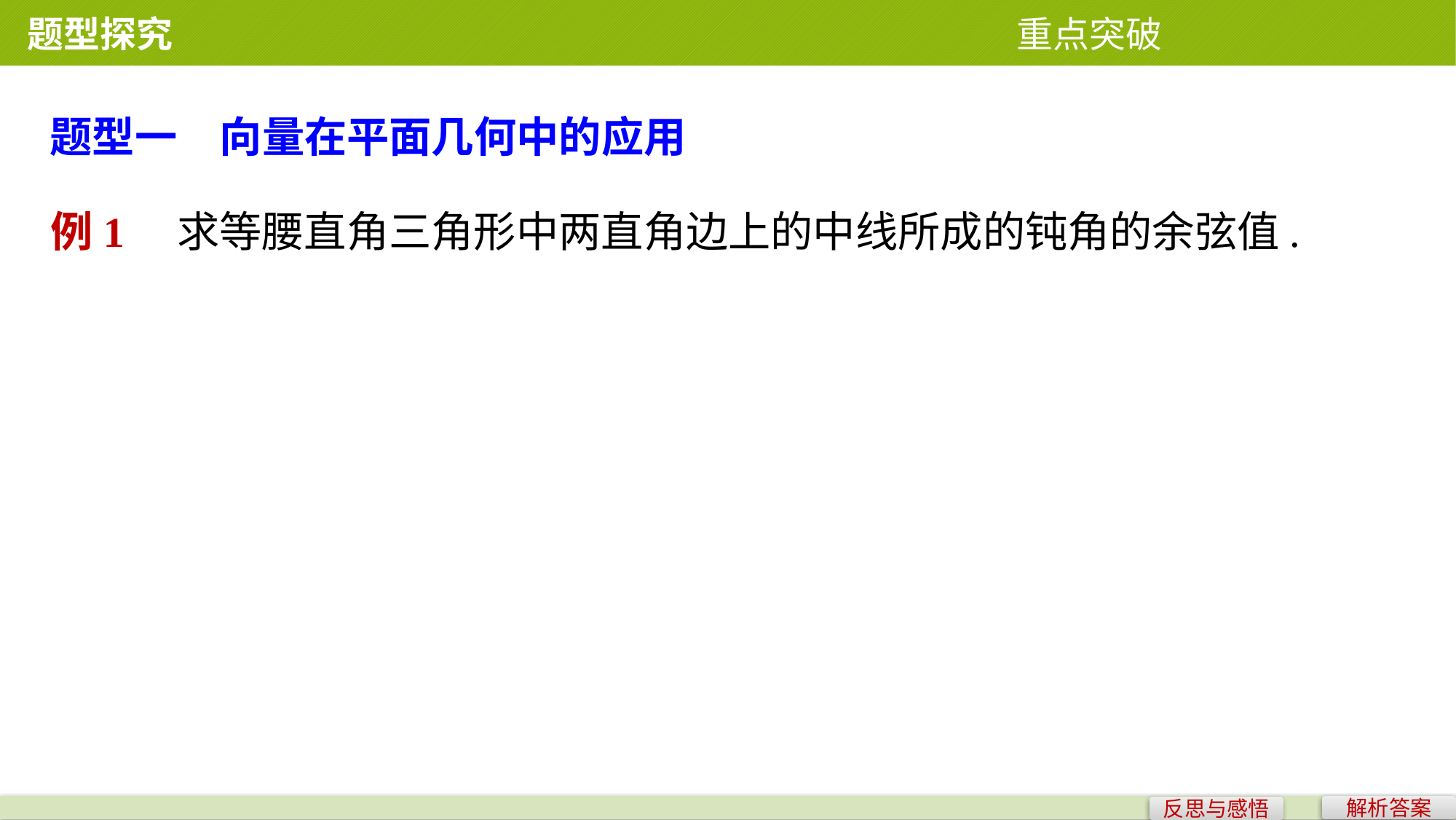

题型探究                                                                                                       重点突破
题型一　向量在平面几何中的应用
例1　求等腰直角三角形中两直角边上的中线所成的钝角的余弦值.
解析答案

反思与感悟